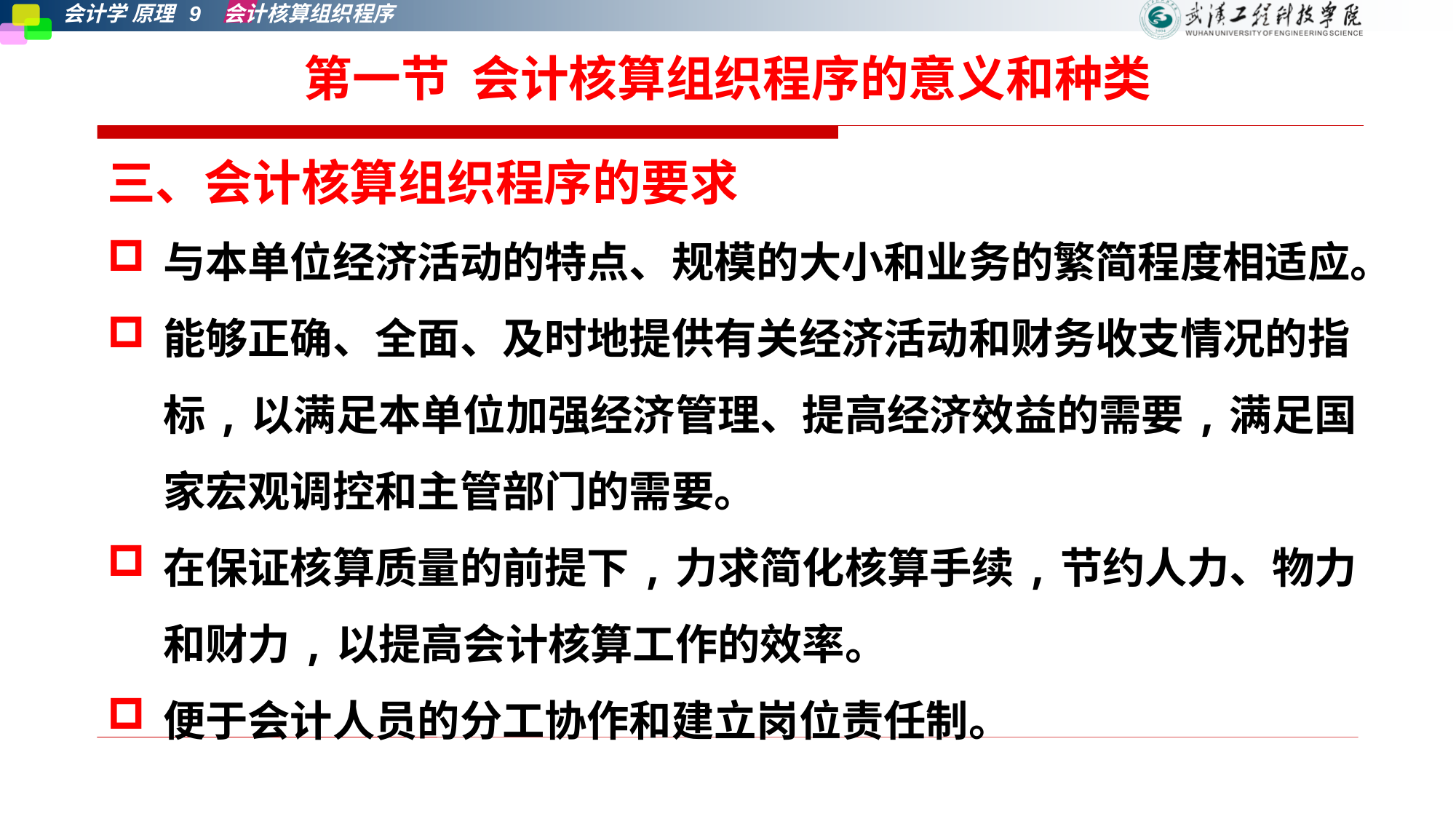

# 第一节  会计核算组织程序的意义和种类
三、会计核算组织程序的要求
与本单位经济活动的特点、规模的大小和业务的繁简程度相适应。
能够正确、全面、及时地提供有关经济活动和财务收支情况的指标,以满足本单位加强经济管理、提高经济效益的需要,满足国家宏观调控和主管部门的需要。
在保证核算质量的前提下,力求简化核算手续,节约人力、物力和财力,以提高会计核算工作的效率。
便于会计人员的分工协作和建立岗位责任制。